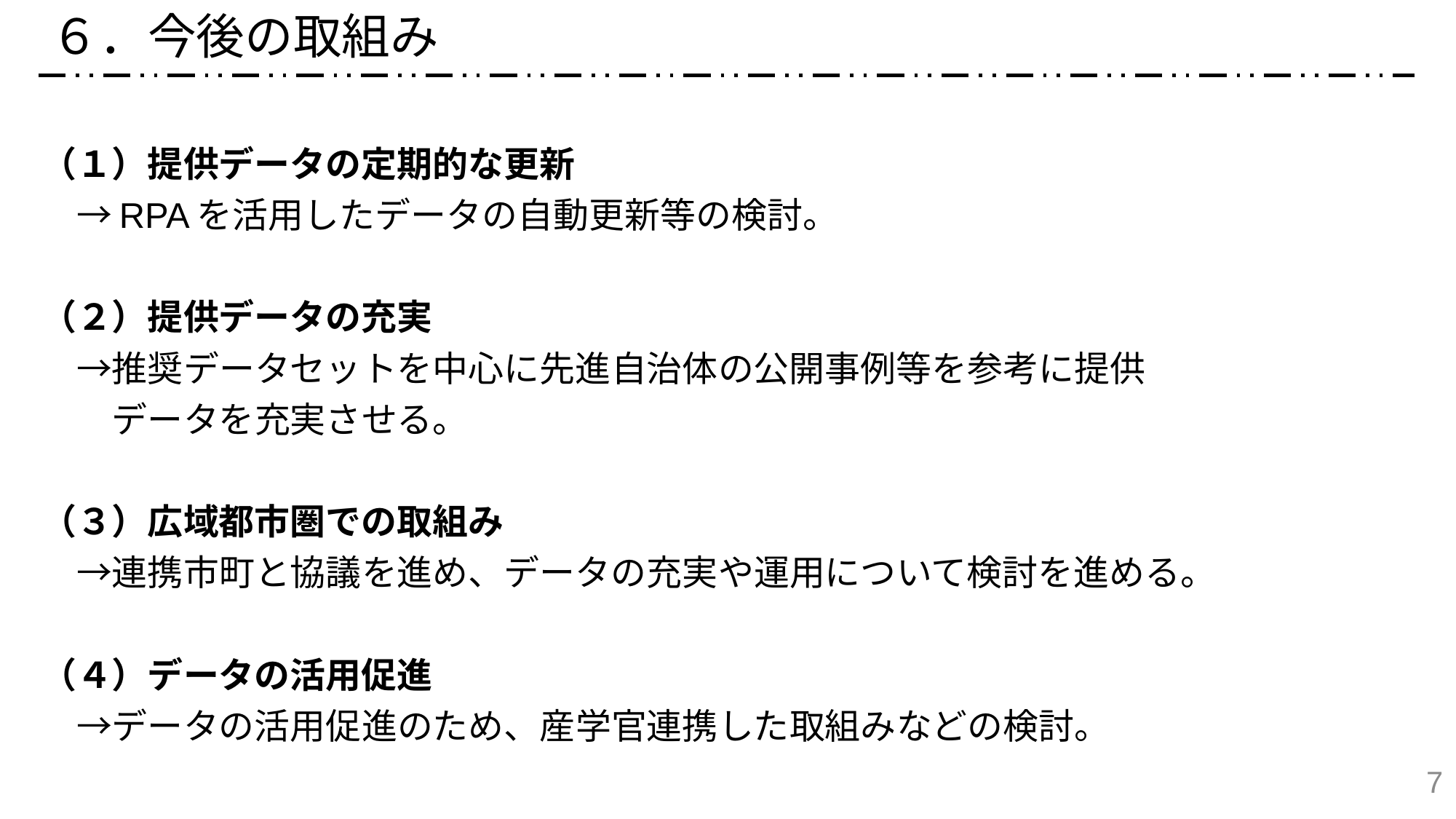

６．今後の取組み
（１）提供データの定期的な更新
　→RPAを活用したデータの自動更新等の検討。

（２）提供データの充実
　→推奨データセットを中心に先進自治体の公開事例等を参考に提供
　　データを充実させる。

（３）広域都市圏での取組み
　→連携市町と協議を進め、データの充実や運用について検討を進める。

（４）データの活用促進
　→データの活用促進のため、産学官連携した取組みなどの検討。

7